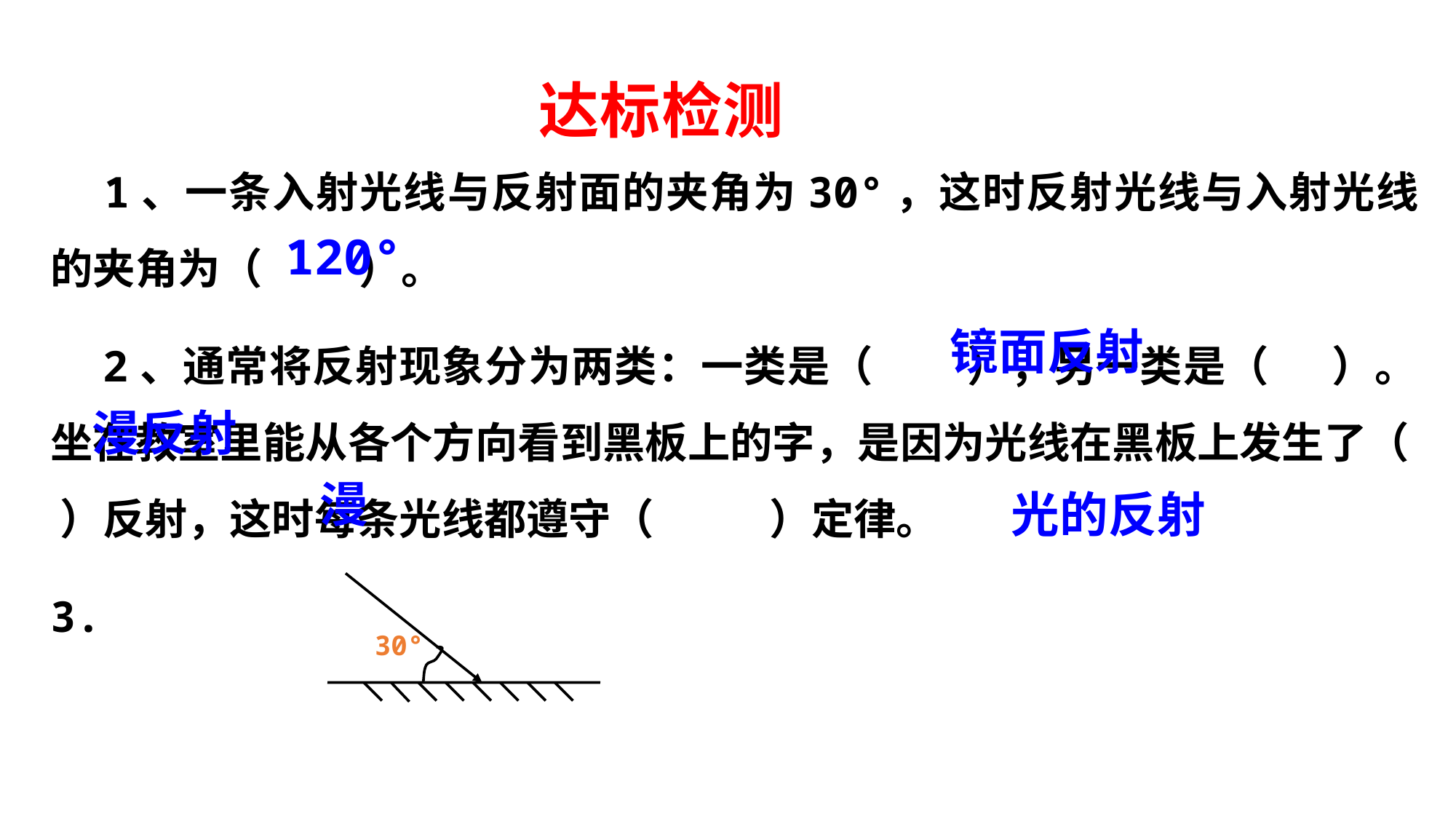

达标检测
  1、一条入射光线与反射面的夹角为30°，这时反射光线与入射光线的夹角为（          ）。
  2、通常将反射现象分为两类：一类是（         ），另一类是（      ）。坐在教室里能从各个方向看到黑板上的字，是因为光线在黑板上发生了（   ）反射，这时每条光线都遵守（            ）定律。
3.
120°
镜面反射
漫反射
漫
光的反射

30°